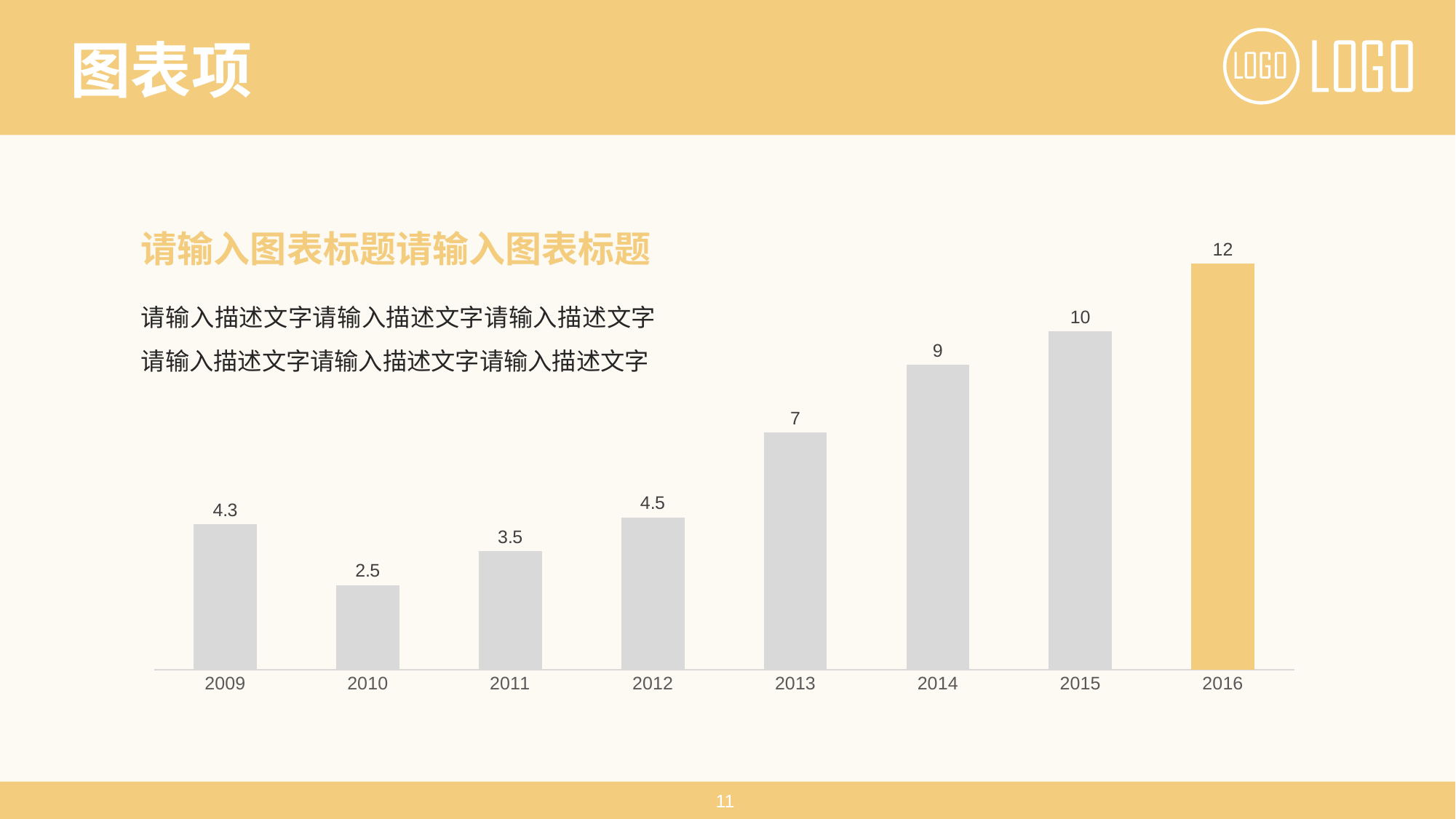

图表项

### Chart

| Category | 系列 1 |
|---|---|
| 2009 | 4.3 |
| 2010 | 2.5 |
| 2011 | 3.5 |
| 2012 | 4.5 |
| 2013 | 7.0 |
| 2014 | 9.0 |
| 2015 | 10.0 |
| 2016 | 12.0 |
请输入图表标题请输入图表标题
请输入描述文字请输入描述文字请输入描述文字请输入描述文字请输入描述文字请输入描述文字
11